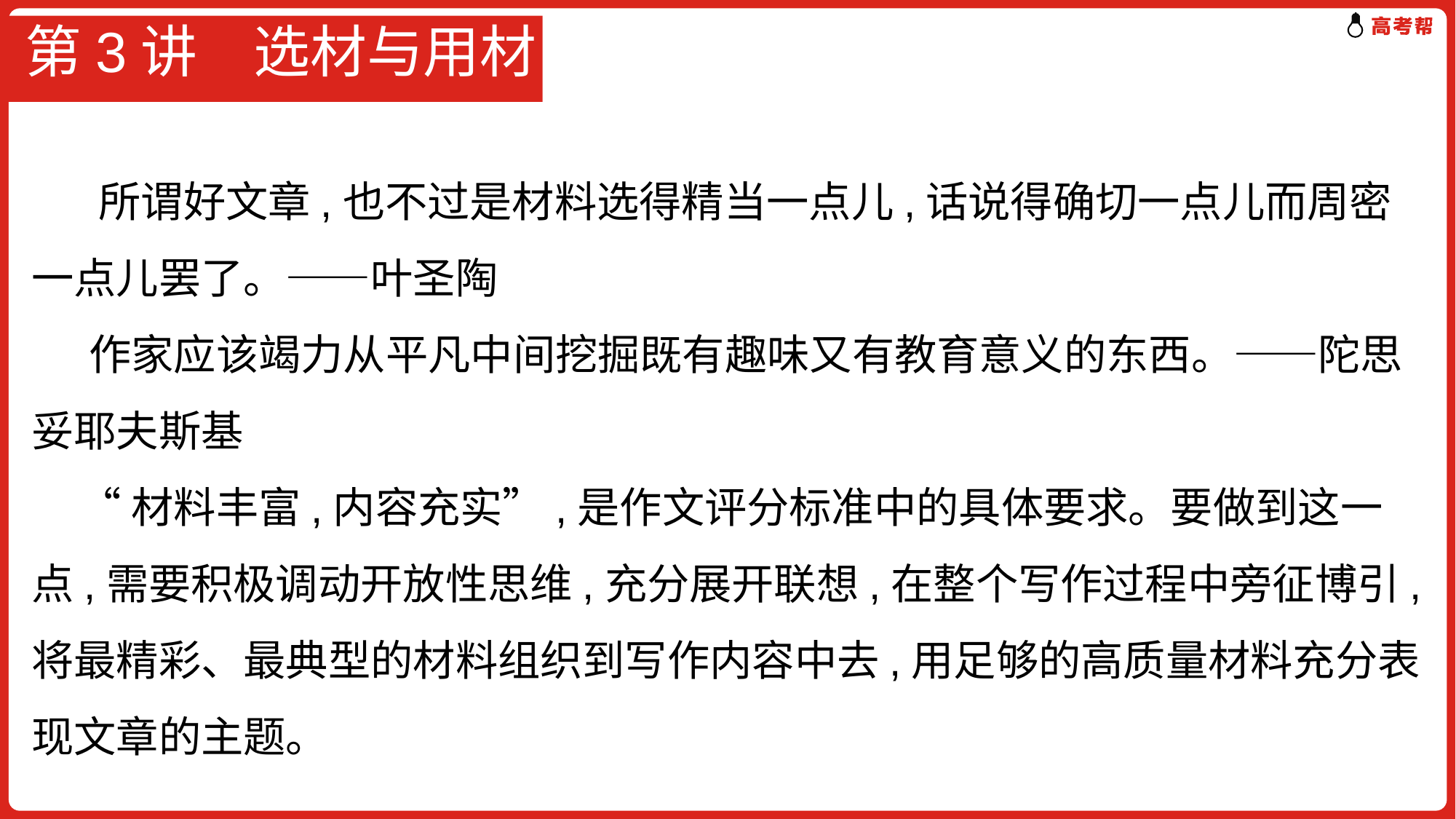

# 第3讲　选材与用材
      所谓好文章,也不过是材料选得精当一点儿,话说得确切一点儿而周密一点儿罢了。——叶圣陶
     作家应该竭力从平凡中间挖掘既有趣味又有教育意义的东西。——陀思妥耶夫斯基
     “材料丰富,内容充实”,是作文评分标准中的具体要求。要做到这一点,需要积极调动开放性思维,充分展开联想,在整个写作过程中旁征博引,将最精彩、最典型的材料组织到写作内容中去,用足够的高质量材料充分表现文章的主题。